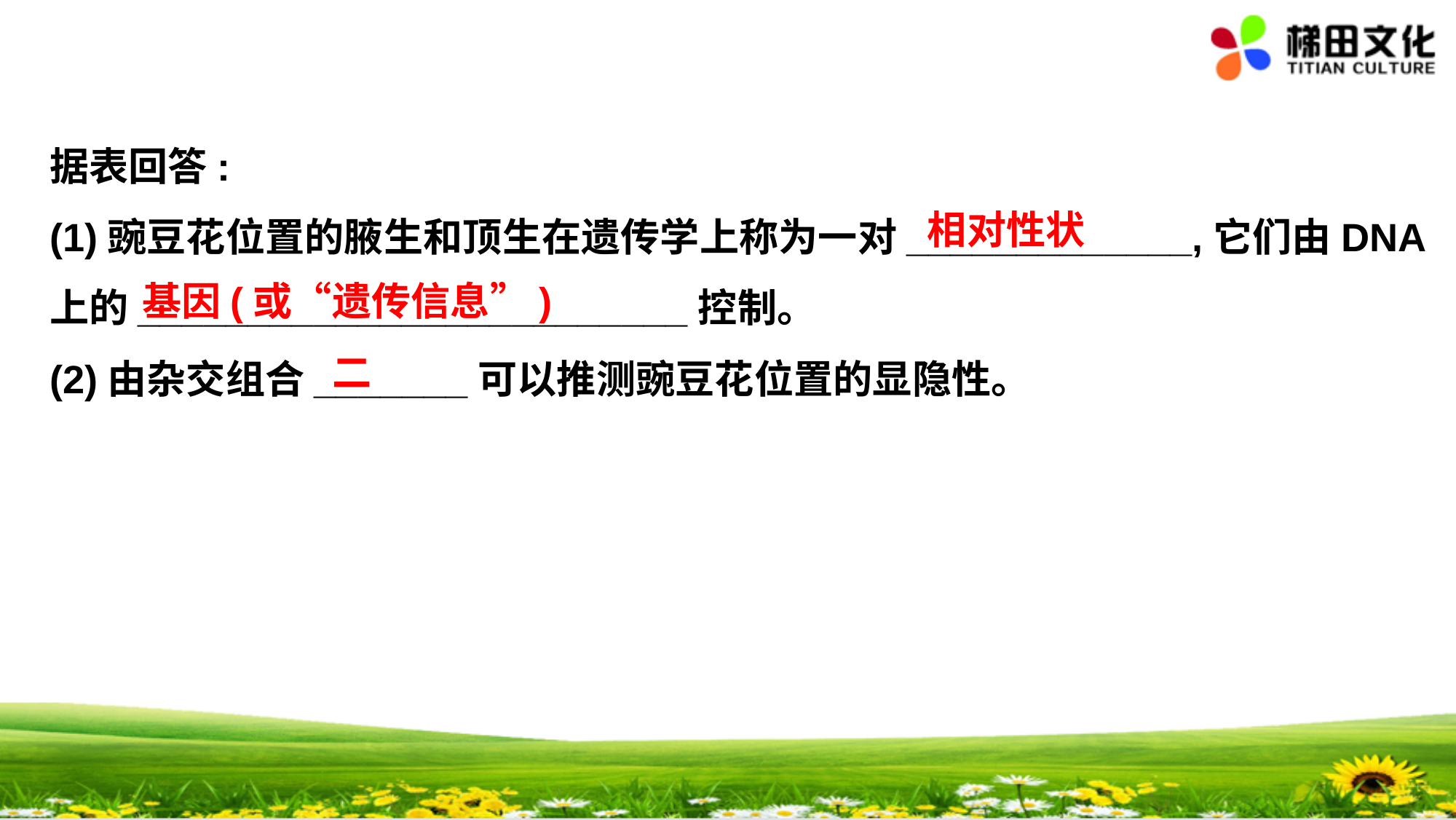

据表回答:
(1)豌豆花位置的腋生和顶生在遗传学上称为一对_____________,它们由DNA
上的_________________________控制。
(2)由杂交组合_______可以推测豌豆花位置的显隐性。
　相对性状
　基因(或“遗传信息”)
　二